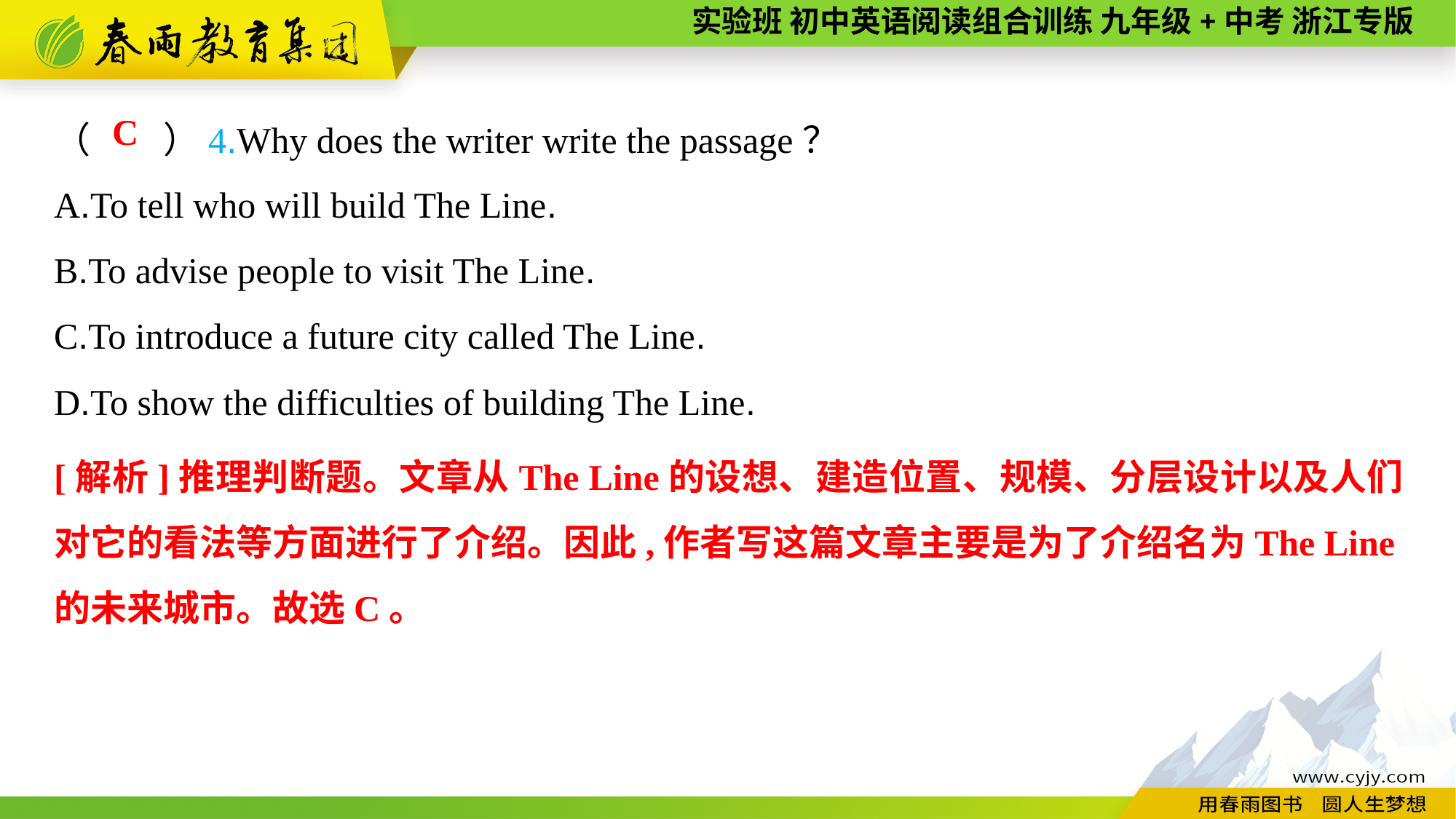

（　　）4.Why does the writer write the passage？
A.To tell who will build The Line.
B.To advise people to visit The Line.
C.To introduce a future city called The Line.
D.To show the difficulties of building The Line.
C
[解析]推理判断题。文章从The Line的设想、建造位置、规模、分层设计以及人们对它的看法等方面进行了介绍。因此,作者写这篇文章主要是为了介绍名为The Line的未来城市。故选C。